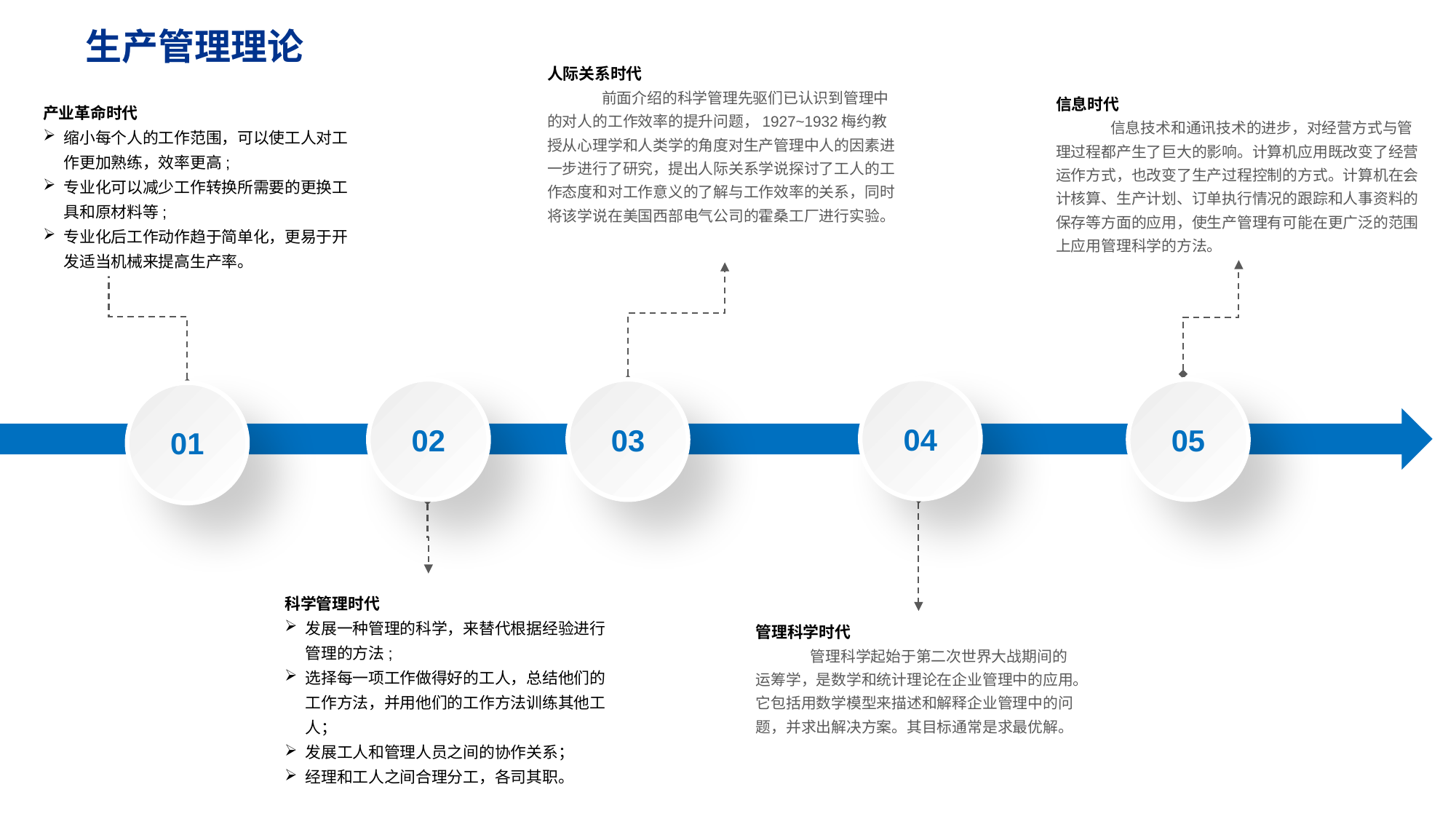

生产管理理论
人际关系时代
前面介绍的科学管理先驱们已认识到管理中的对人的工作效率的提升问题，1927~1932梅约教授从心理学和人类学的角度对生产管理中人的因素进一步进行了研究，提出人际关系学说探讨了工人的工作态度和对工作意义的了解与工作效率的关系，同时将该学说在美国西部电气公司的霍桑工厂进行实验。
信息时代
信息技术和通讯技术的进步，对经营方式与管理过程都产生了巨大的影响。计算机应用既改变了经营运作方式，也改变了生产过程控制的方式。计算机在会计核算、生产计划、订单执行情况的跟踪和人事资料的保存等方面的应用，使生产管理有可能在更广泛的范围上应用管理科学的方法。
产业革命时代
缩小每个人的工作范围，可以使工人对工作更加熟练，效率更高;
专业化可以减少工作转换所需要的更换工具和原材料等;
专业化后工作动作趋于简单化，更易于开发适当机械来提高生产率。
04
02
03
05
01

科学管理时代
发展一种管理的科学，来替代根据经验进行管理的方法;
选择每一项工作做得好的工人，总结他们的工作方法，并用他们的工作方法训练其他工人；
发展工人和管理人员之间的协作关系；
经理和工人之间合理分工，各司其职。
管理科学时代
管理科学起始于第二次世界大战期间的运筹学，是数学和统计理论在企业管理中的应用。它包括用数学模型来描述和解释企业管理中的问题，并求出解决方案。其目标通常是求最优解。